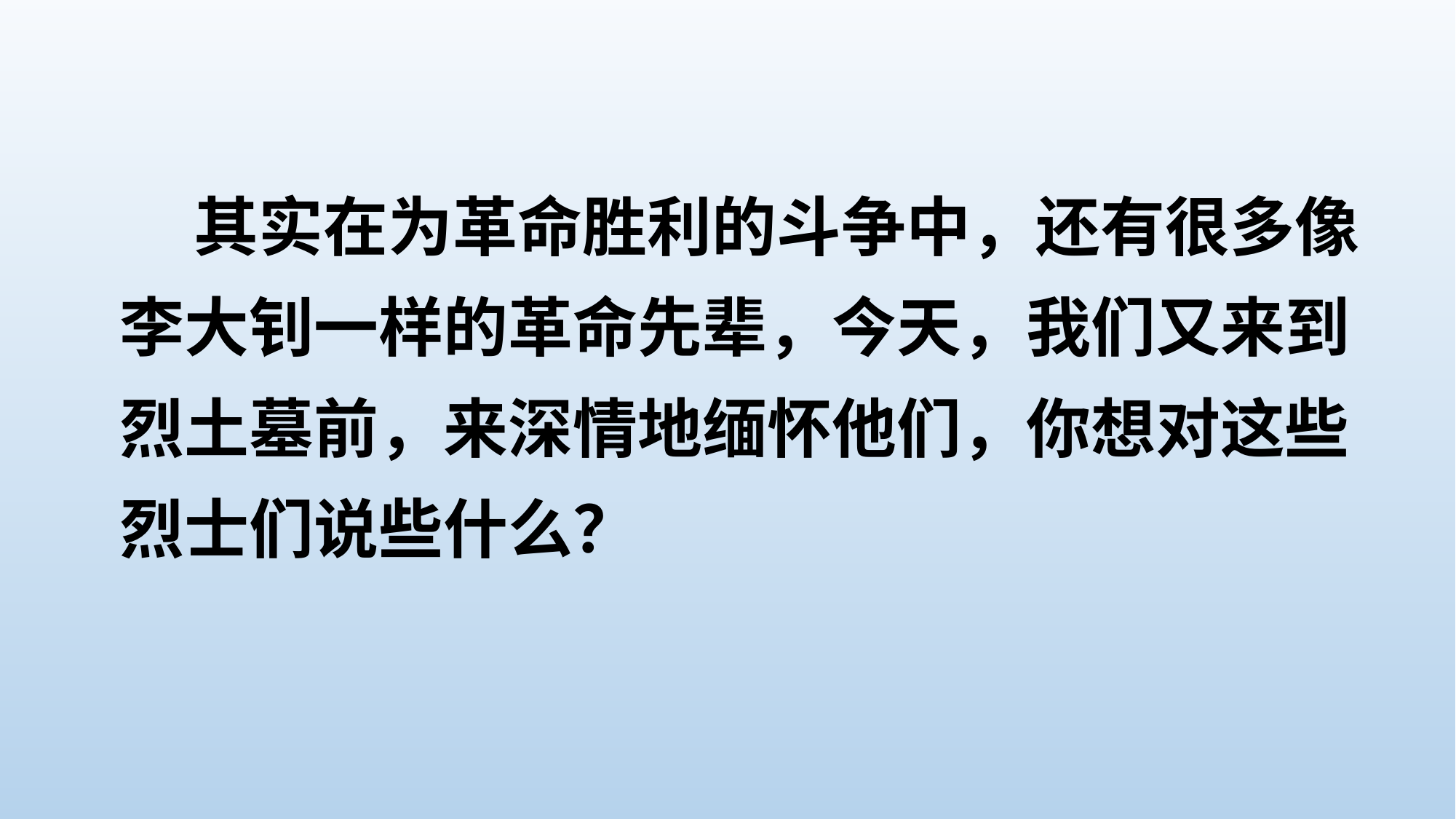

其实在为革命胜利的斗争中，还有很多像李大钊一样的革命先辈，今天，我们又来到烈土墓前，来深情地缅怀他们，你想对这些烈士们说些什么？